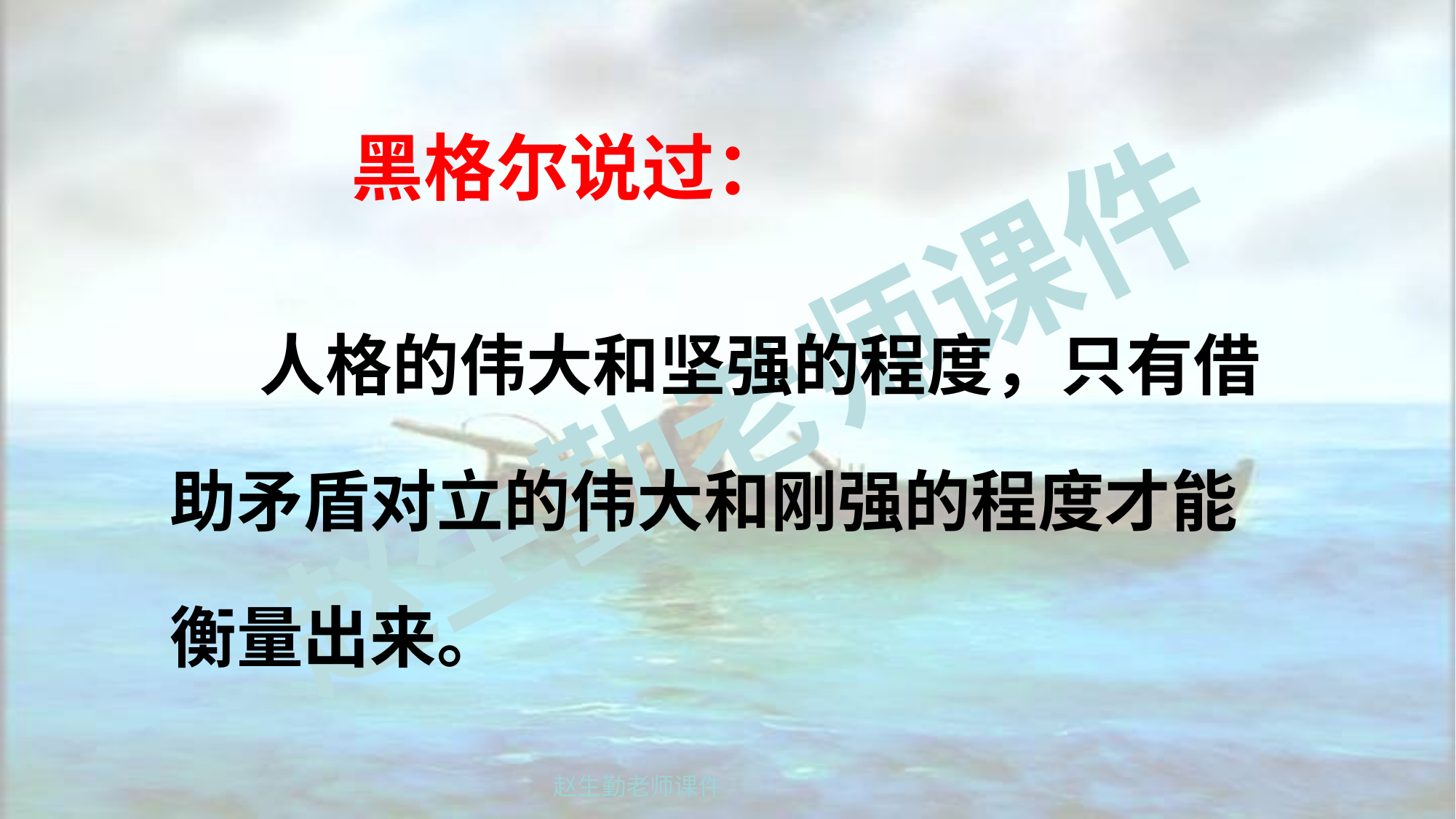

黑格尔说过：
       人格的伟大和坚强的程度，只有借助矛盾对立的伟大和刚强的程度才能衡量出来。
赵生勤老师课件